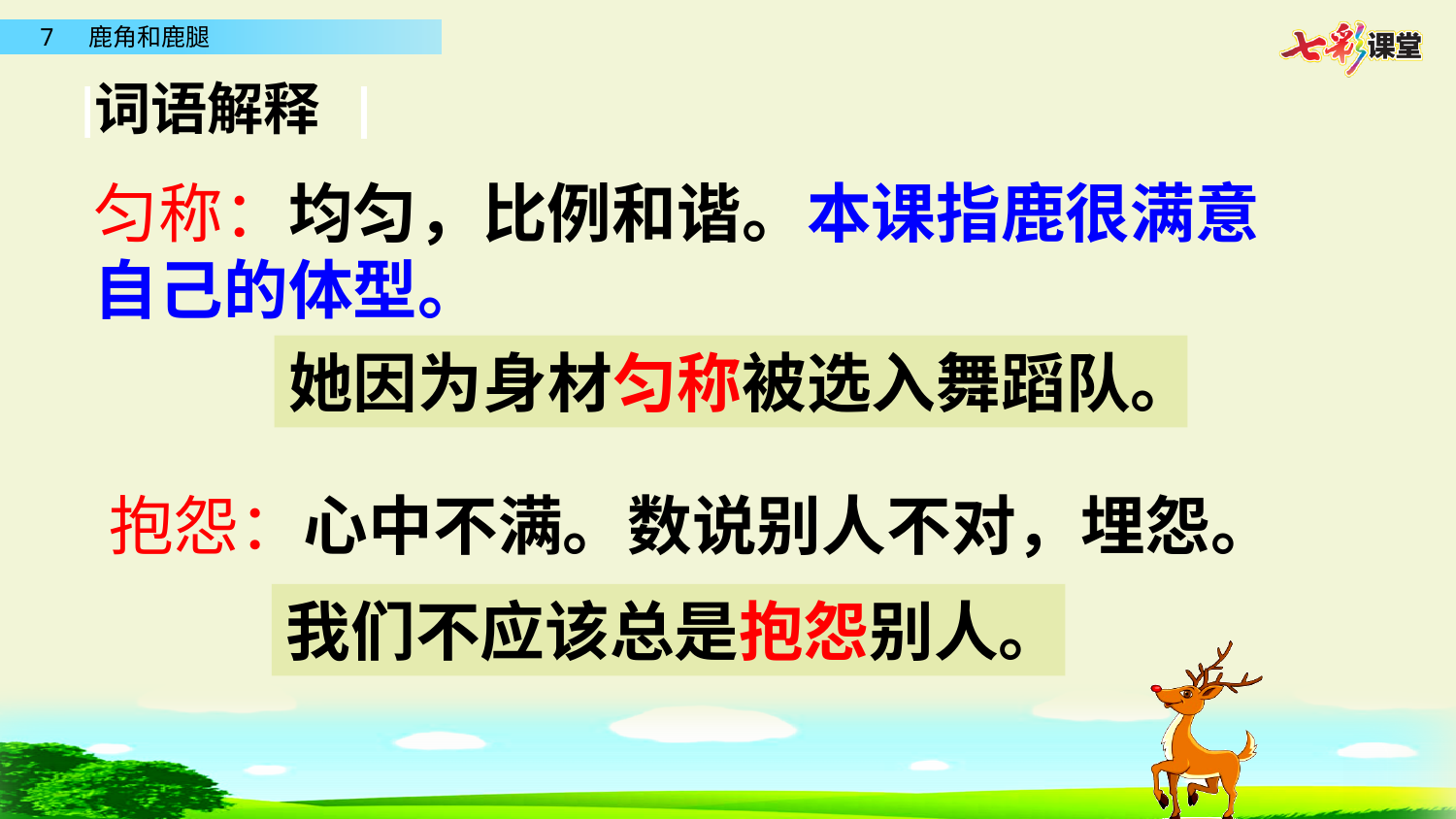

词语解释

匀称：均匀，比例和谐。本课指鹿很满意自己的体型。
她因为身材匀称被选入舞蹈队。
抱怨：心中不满。数说别人不对，埋怨。
我们不应该总是抱怨别人。